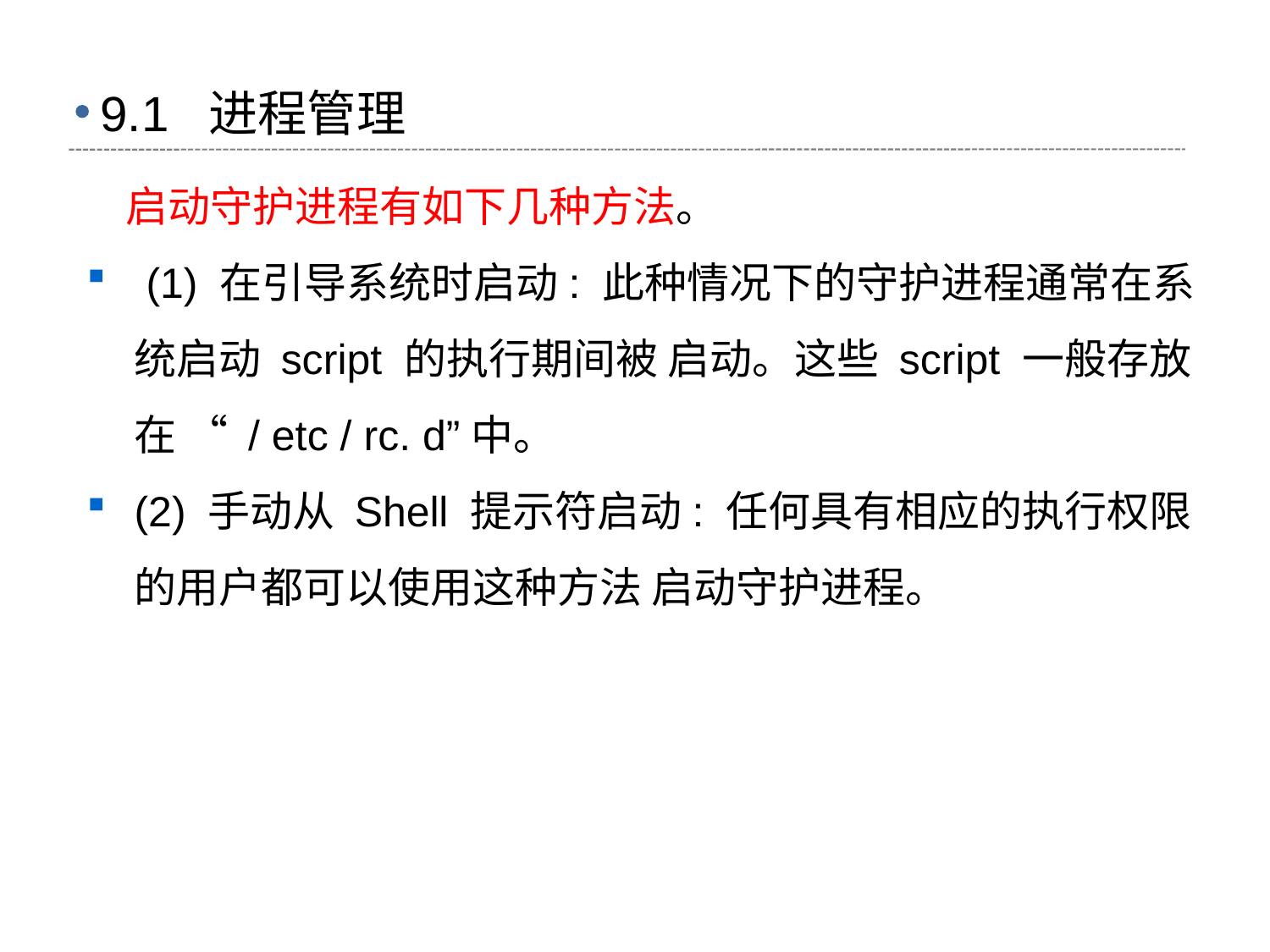

# 9.1  进程管理
   启动守护进程有如下几种方法。
 (1) 在引导系统时启动: 此种情况下的守护进程通常在系统启动 script 的执行期间被 启动。这些 script 一般存放在 “ / etc / rc. d”中。
(2) 手动从 Shell 提示符启动: 任何具有相应的执行权限的用户都可以使用这种方法 启动守护进程。